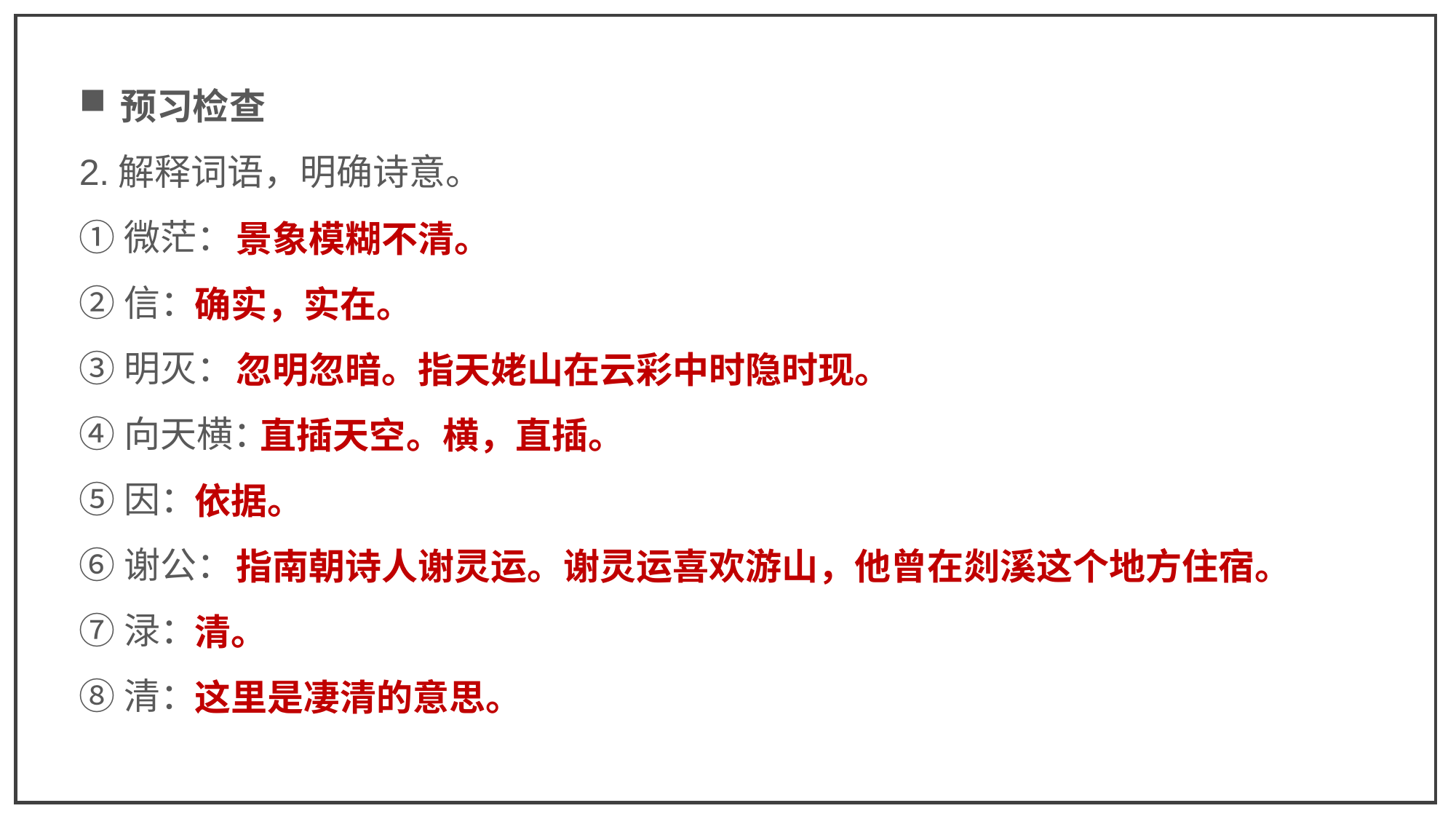

预习检查
2.解释词语，明确诗意。
①微茫：
②信：
③明灭：
④向天横：
⑤因：
⑥谢公：
⑦渌：
⑧清：
    景象模糊不清。
确实，实在。
    忽明忽暗。指天姥山在云彩中时隐时现。
       直插天空。横，直插。
依据。
    指南朝诗人谢灵运。谢灵运喜欢游山，他曾在剡溪这个地方住宿。
清。
这里是凄清的意思。